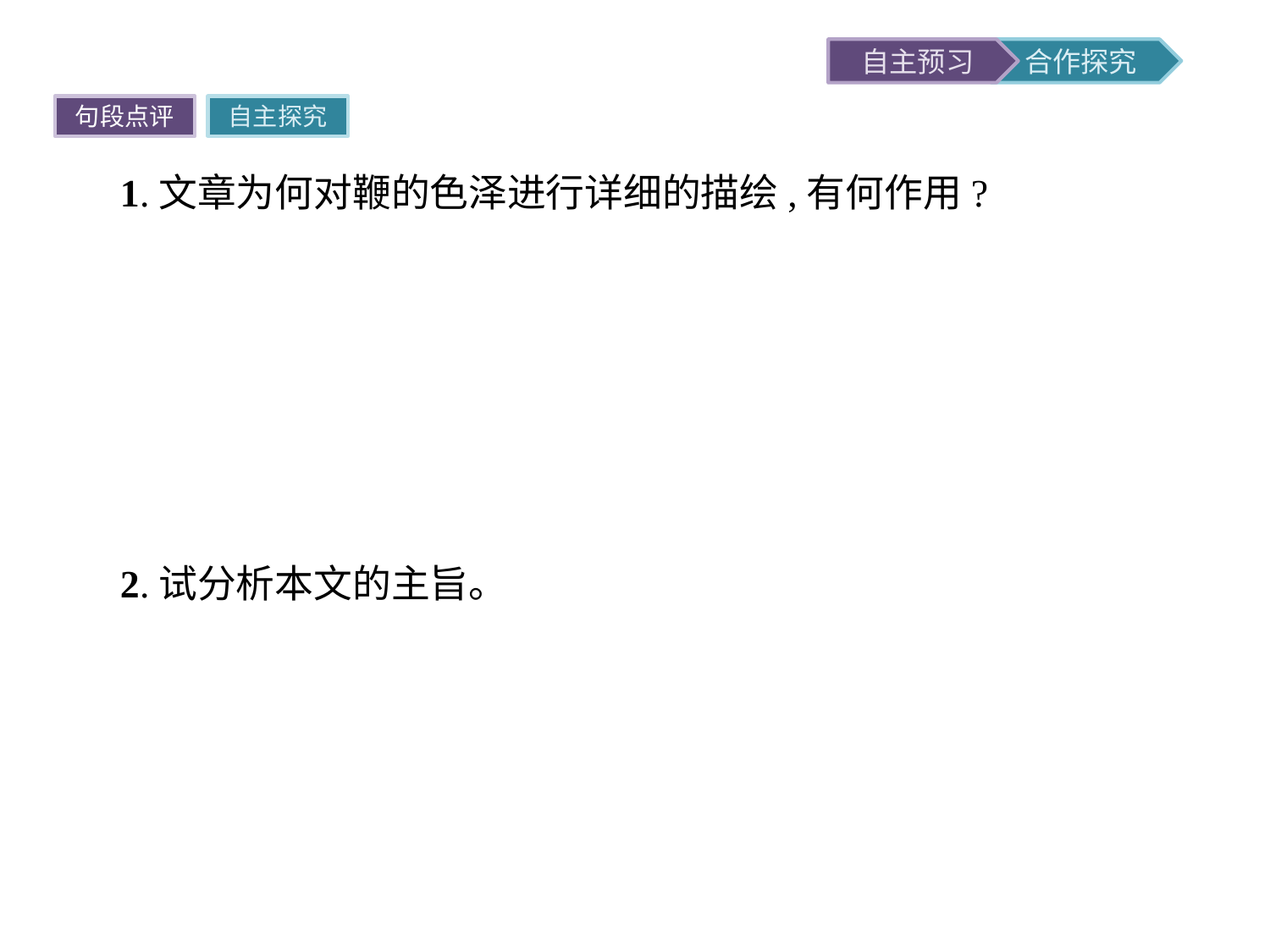

句段点评
自主探究
1.文章为何对鞭的色泽进行详细的描绘,有何作用?
提示文中写到当富者子向作者夸鞭之时说到“吾爱其黄而泽”,并且还引用了贾者的话时,当作者“汤以濯之”后,即成“遫然枯”“苍然白”了,到最后则成“空空然,其理若粪壤”。作者如此详细具体地描绘鞭的色泽变化,其目的是为文章主旨服务,使读者首先形成一种主观的感觉印象,再在后文进行类比写朝中部分官员的现象,就显得顺理成章,水到渠成了。
2.试分析本文的主旨。
提示本文通过买鞭人和卖鞭人的话语,进行了巧妙的政治联想,引入作者对时下官员的抨击,紧紧抓住鞭的质地进行描绘,并与朝中官员的个人能力紧密联系起来,形成一种强烈的隐喻关系。可以说是对当时官场中个别官员的一种激烈抨击。